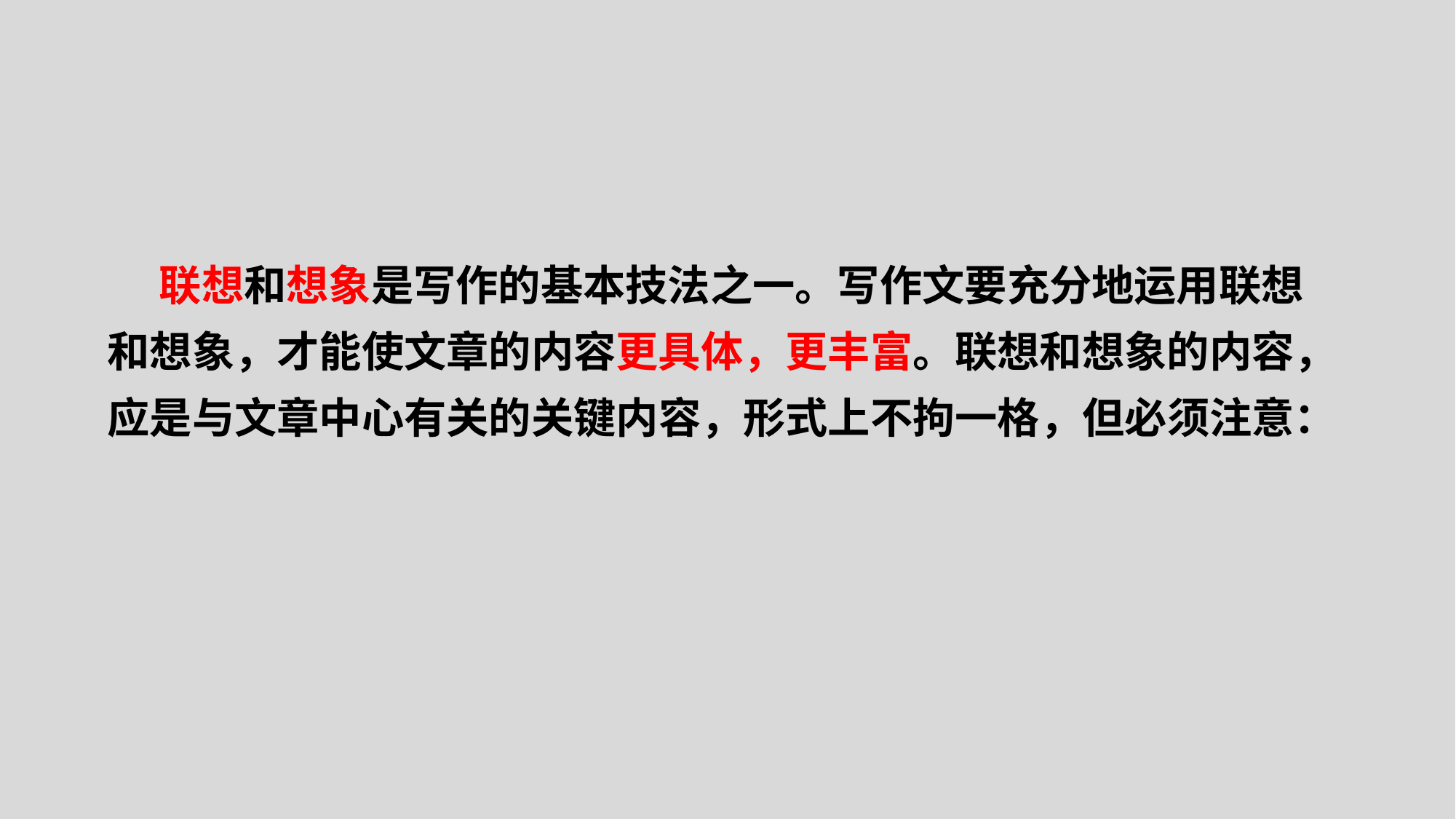

联想和想象是写作的基本技法之一。写作文要充分地运用联想和想象，才能使文章的内容更具体，更丰富。联想和想象的内容，应是与文章中心有关的关键内容，形式上不拘一格，但必须注意：